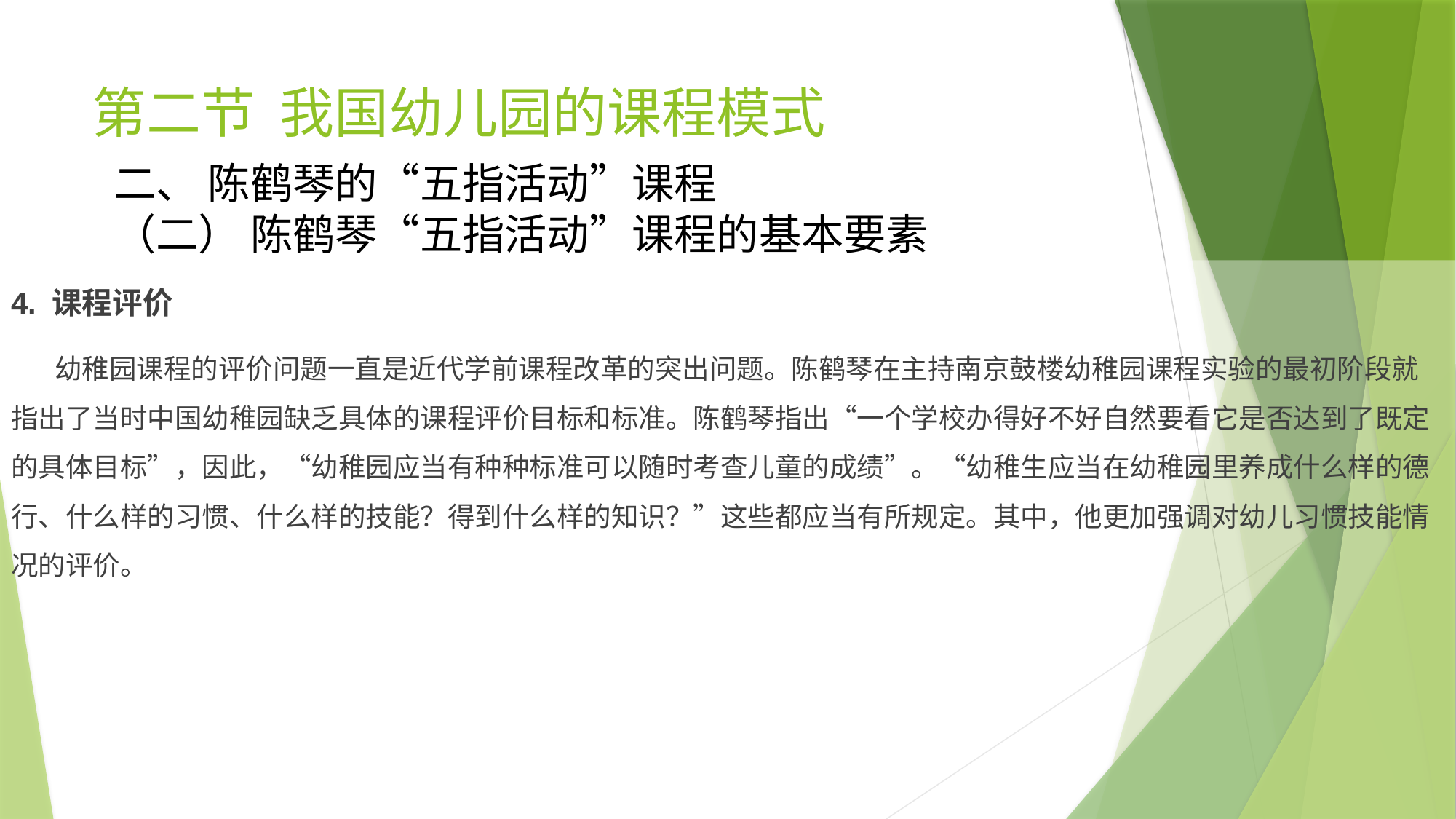

# 第二节  我国幼儿园的课程模式
二、 陈鹤琴的“五指活动”课程
（二） 陈鹤琴“五指活动”课程的基本要素
4. 课程评价
      幼稚园课程的评价问题一直是近代学前课程改革的突出问题。陈鹤琴在主持南京鼓楼幼稚园课程实验的最初阶段就指出了当时中国幼稚园缺乏具体的课程评价目标和标准。陈鹤琴指出“一个学校办得好不好自然要看它是否达到了既定的具体目标”，因此，“幼稚园应当有种种标准可以随时考查儿童的成绩”。“幼稚生应当在幼稚园里养成什么样的德行、什么样的习惯、什么样的技能？得到什么样的知识？”这些都应当有所规定。其中，他更加强调对幼儿习惯技能情况的评价。